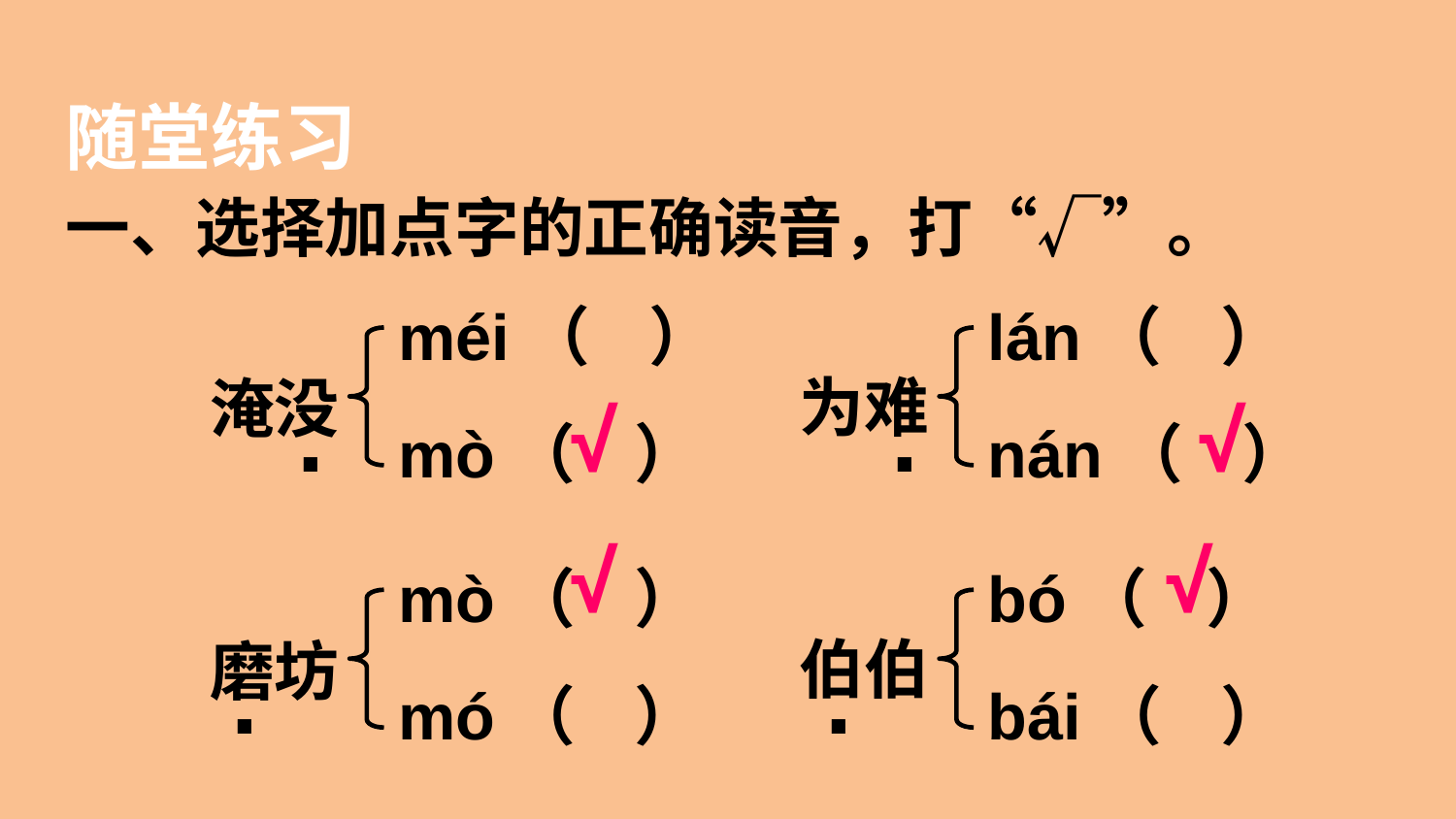

随堂练习
一、选择加点字的正确读音，打“√”。
méi（    ）
mò（    ）

淹没
lán（    ）
nán（    ）

为难
.
.
√
√
√
√
mò（    ）
mó（    ）

磨坊
bó（    ）
bái（    ）

伯伯
.
.